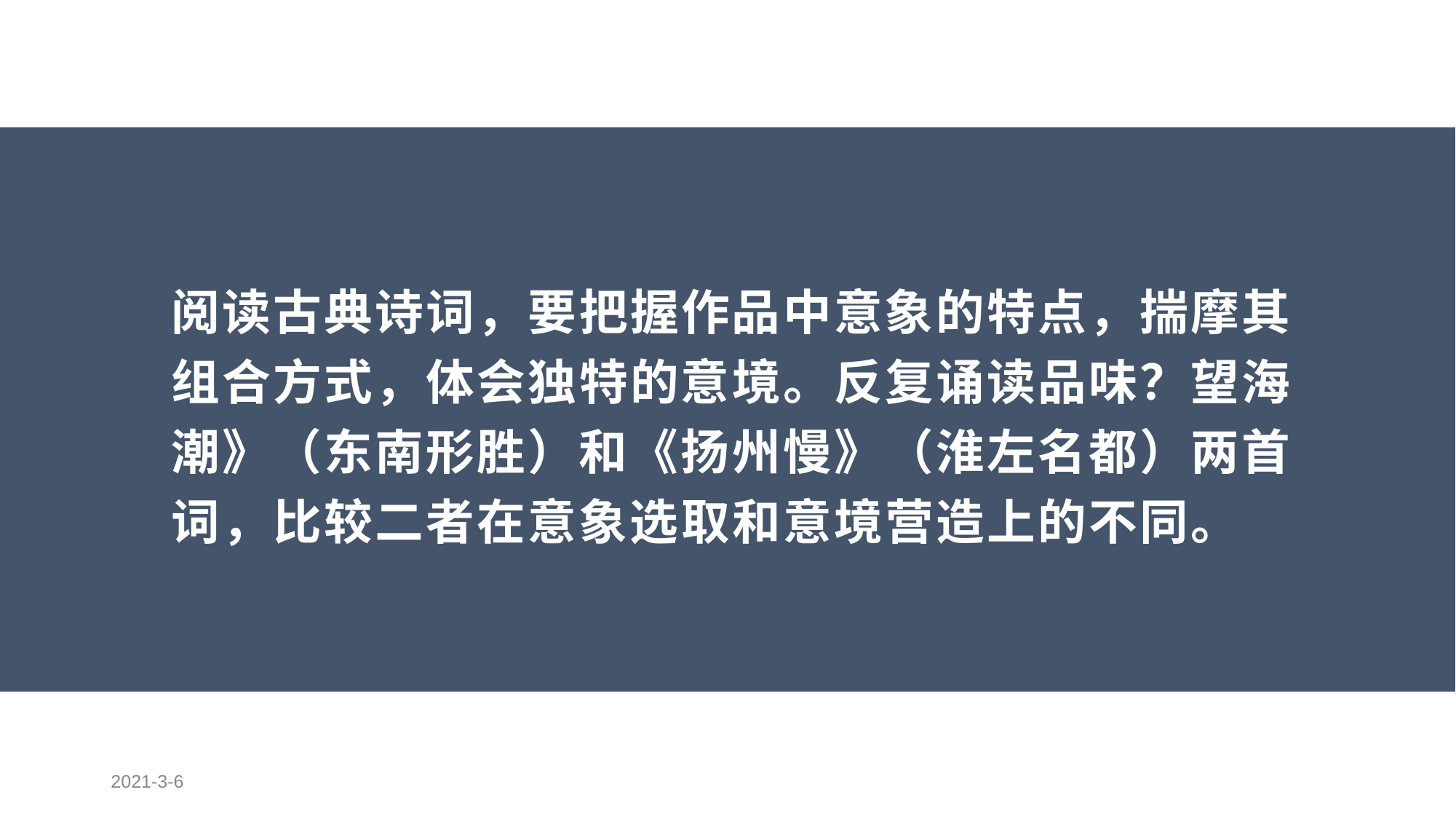

阅读古典诗词，要把握作品中意象的特点，揣摩其组合方式，体会独特的意境。反复诵读品味？望海潮》（东南形胜）和《扬州慢》（淮左名都）两首词，比较二者在意象选取和意境营造上的不同。
2021-3-6